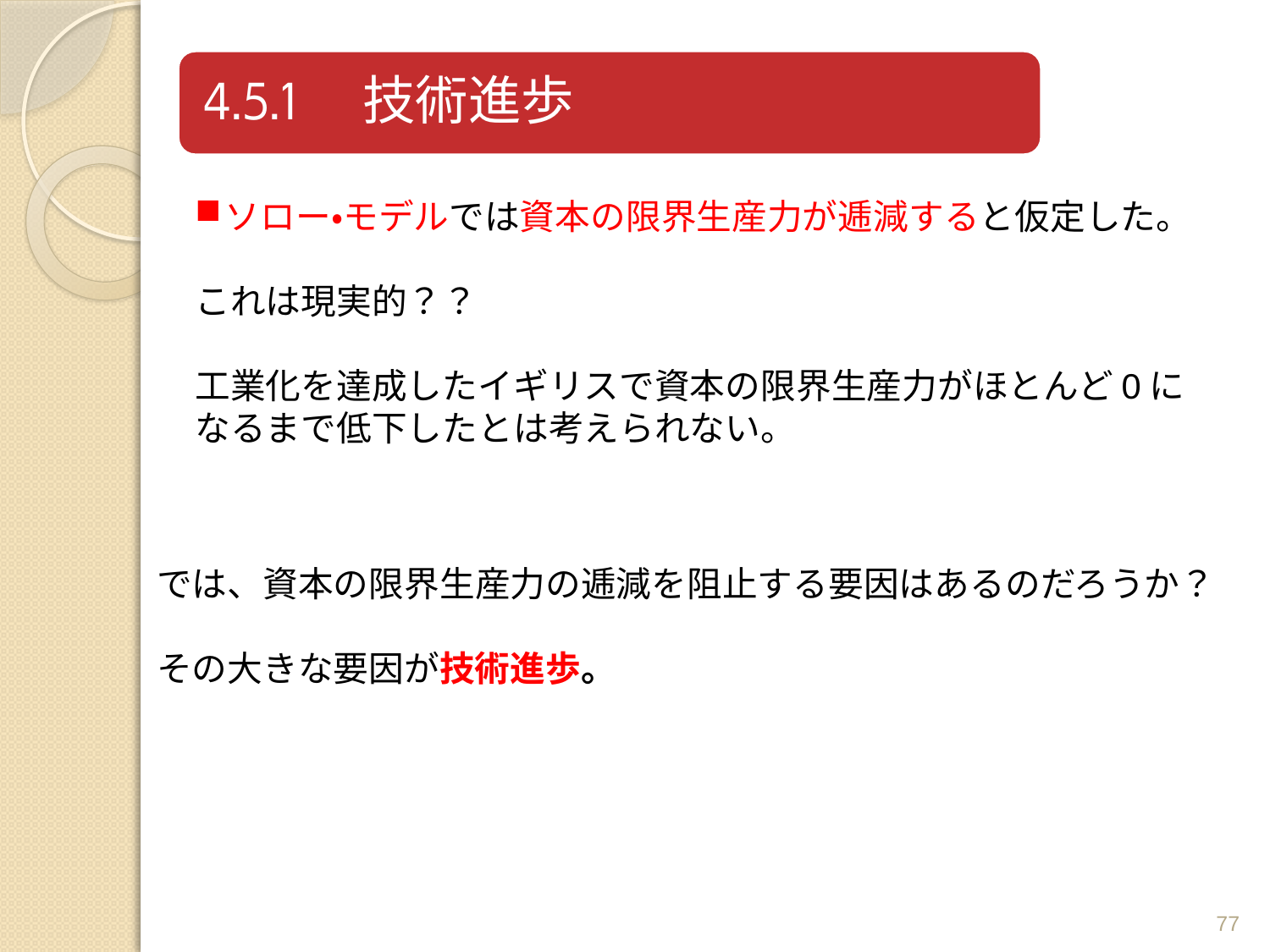

4.5.1　技術進歩
ソロー・モデルでは資本の限界生産力が逓減すると仮定した。

これは現実的？？

工業化を達成したイギリスで資本の限界生産力がほとんど0に
なるまで低下したとは考えられない。

では、資本の限界生産力の逓減を阻止する要因はあるのだろうか？

その大きな要因が技術進歩。
77